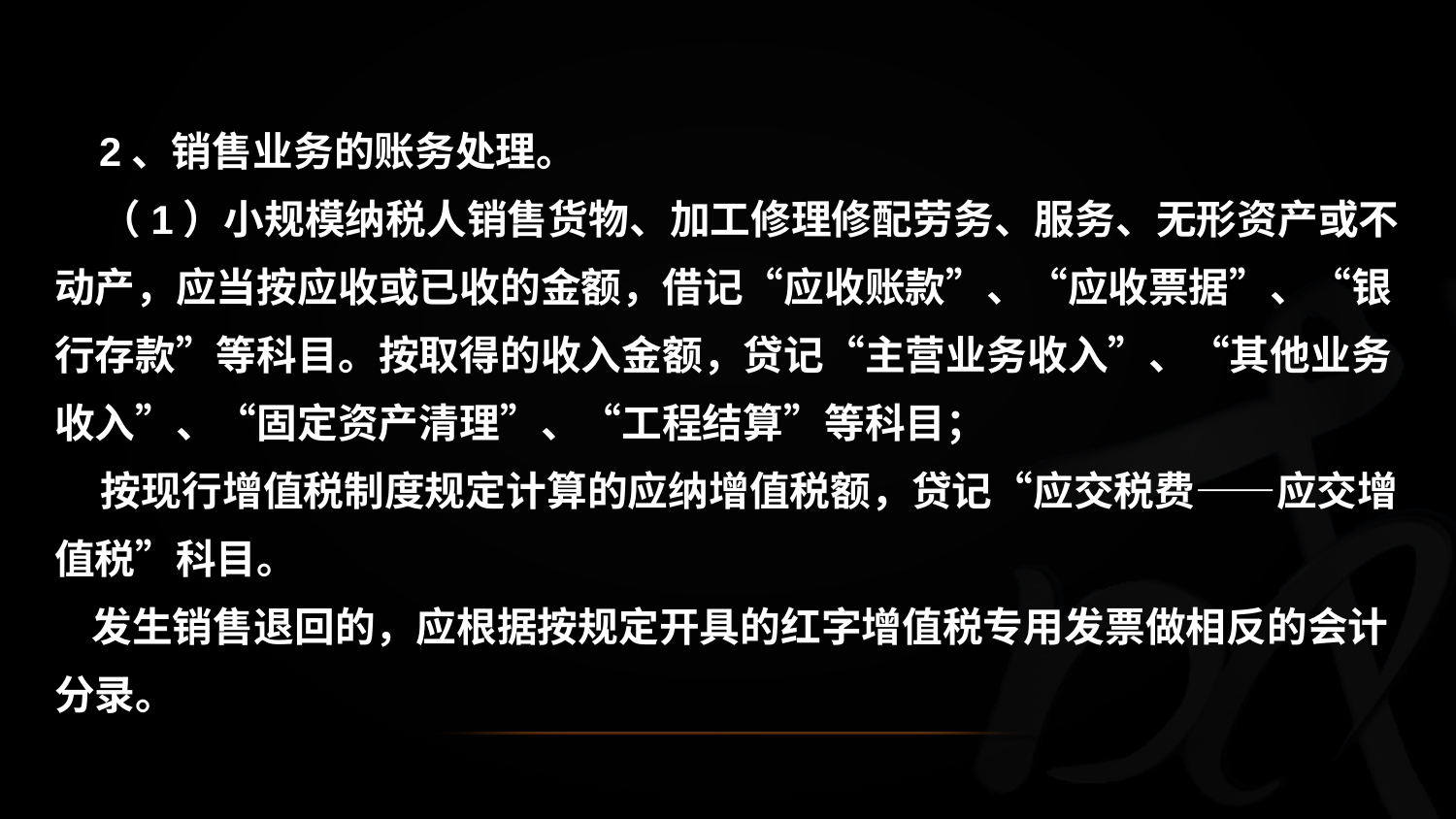

2、销售业务的账务处理。
    （1）小规模纳税人销售货物、加工修理修配劳务、服务、无形资产或不动产，应当按应收或已收的金额，借记“应收账款”、“应收票据”、“银行存款”等科目。按取得的收入金额，贷记“主营业务收入”、“其他业务收入”、“固定资产清理”、“工程结算”等科目；
    按现行增值税制度规定计算的应纳增值税额，贷记“应交税费——应交增值税”科目。
   发生销售退回的，应根据按规定开具的红字增值税专用发票做相反的会计分录。